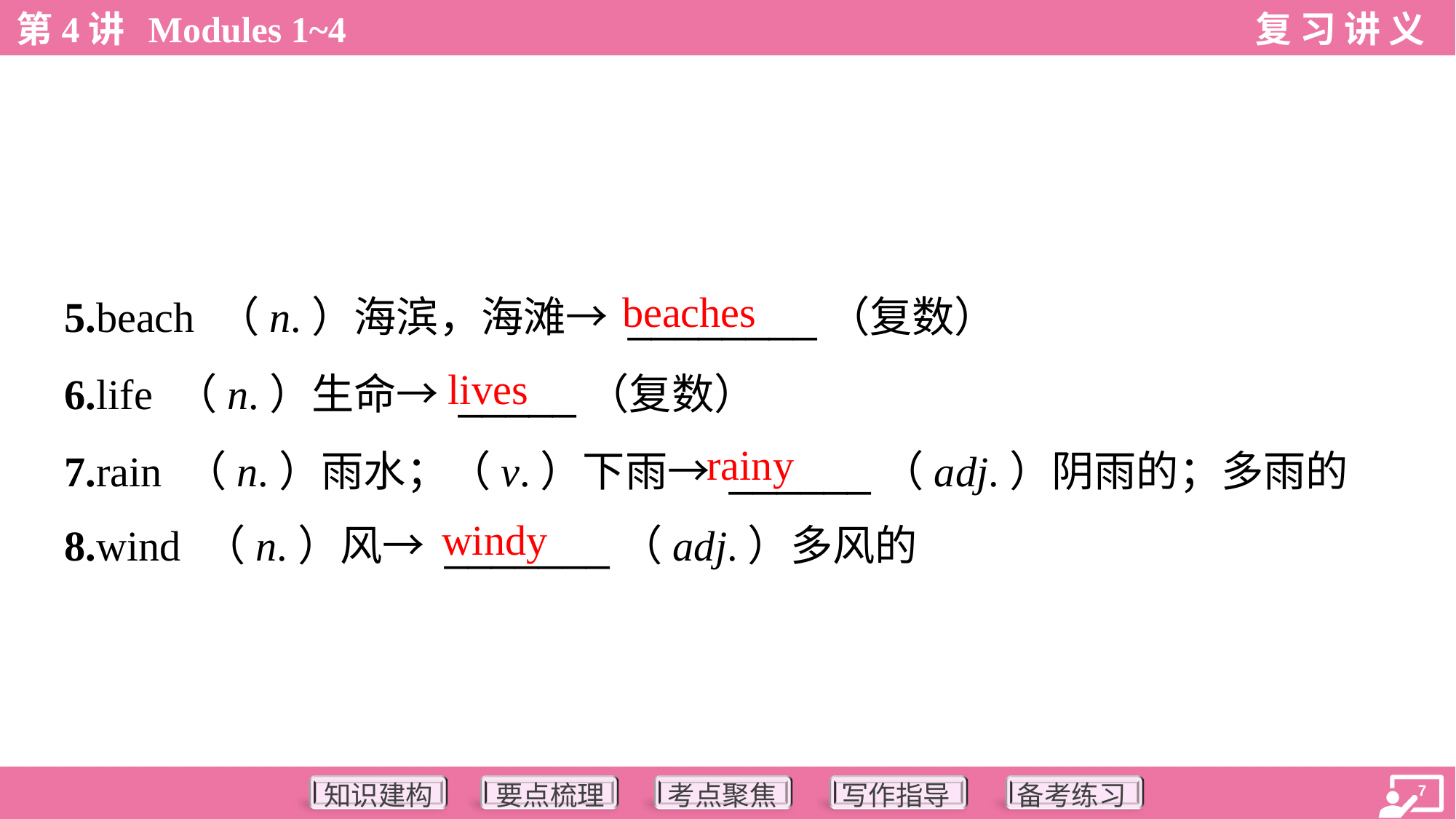

beaches
5.beach （n.）海滨，海滩→ ________（复数）
6.life （n.）生命→ _____（复数）
7.rain （n.）雨水；（v.）下雨→ ______（adj.）阴雨的；多雨的
8.wind （n.）风→ _______（adj.）多风的
lives
rainy
windy